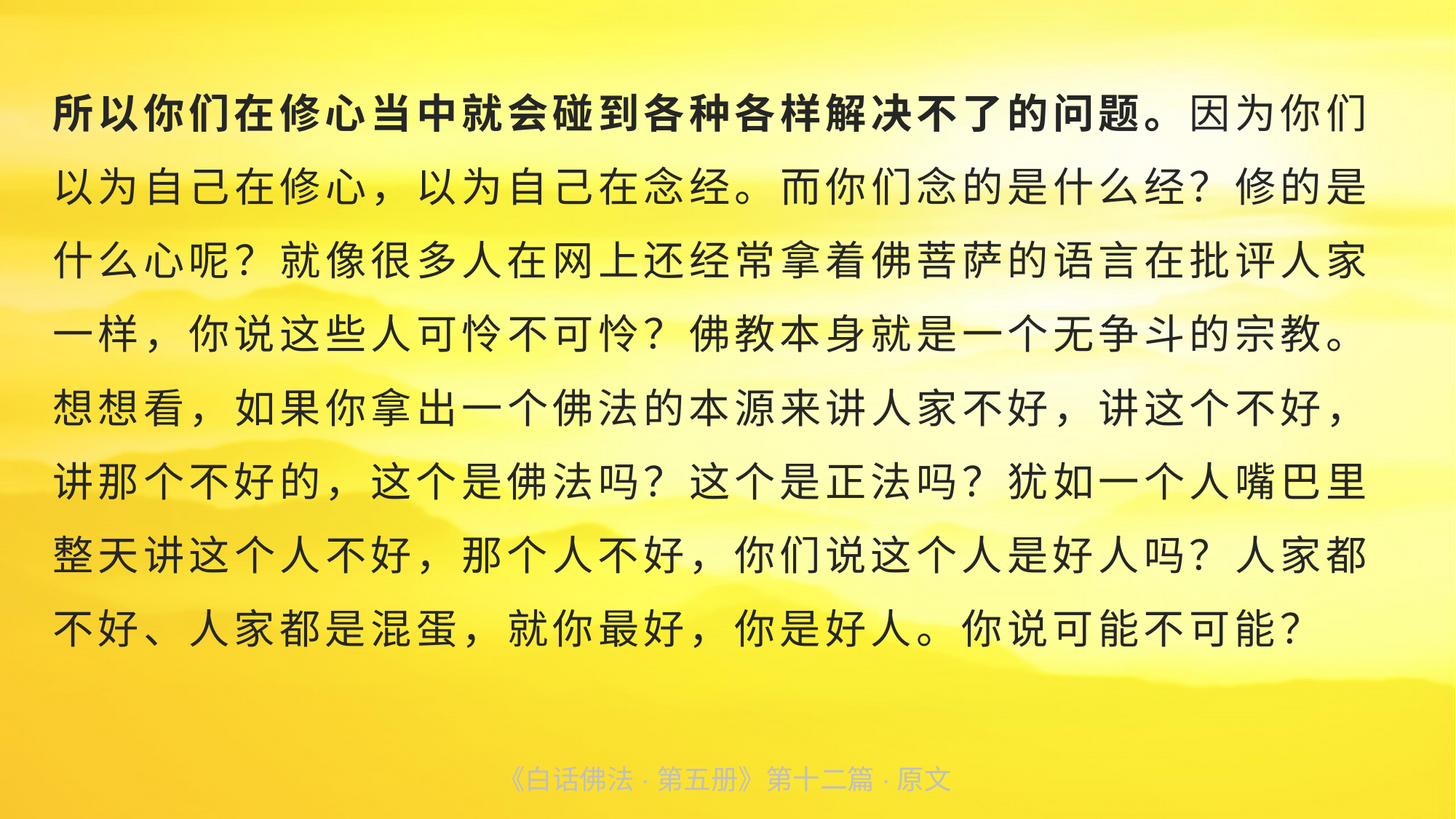

所以你们在修心当中就会碰到各种各样解决不了的问题。因为你们以为自己在修心，以为自己在念经。而你们念的是什么经？修的是什么心呢？就像很多人在网上还经常拿着佛菩萨的语言在批评人家一样，你说这些人可怜不可怜？佛教本身就是一个无争斗的宗教。想想看，如果你拿出一个佛法的本源来讲人家不好，讲这个不好，讲那个不好的，这个是佛法吗？这个是正法吗？犹如一个人嘴巴里整天讲这个人不好，那个人不好，你们说这个人是好人吗？人家都不好、人家都是混蛋，就你最好，你是好人。你说可能不可能？

《白话佛法·第五册》第十二篇·原文